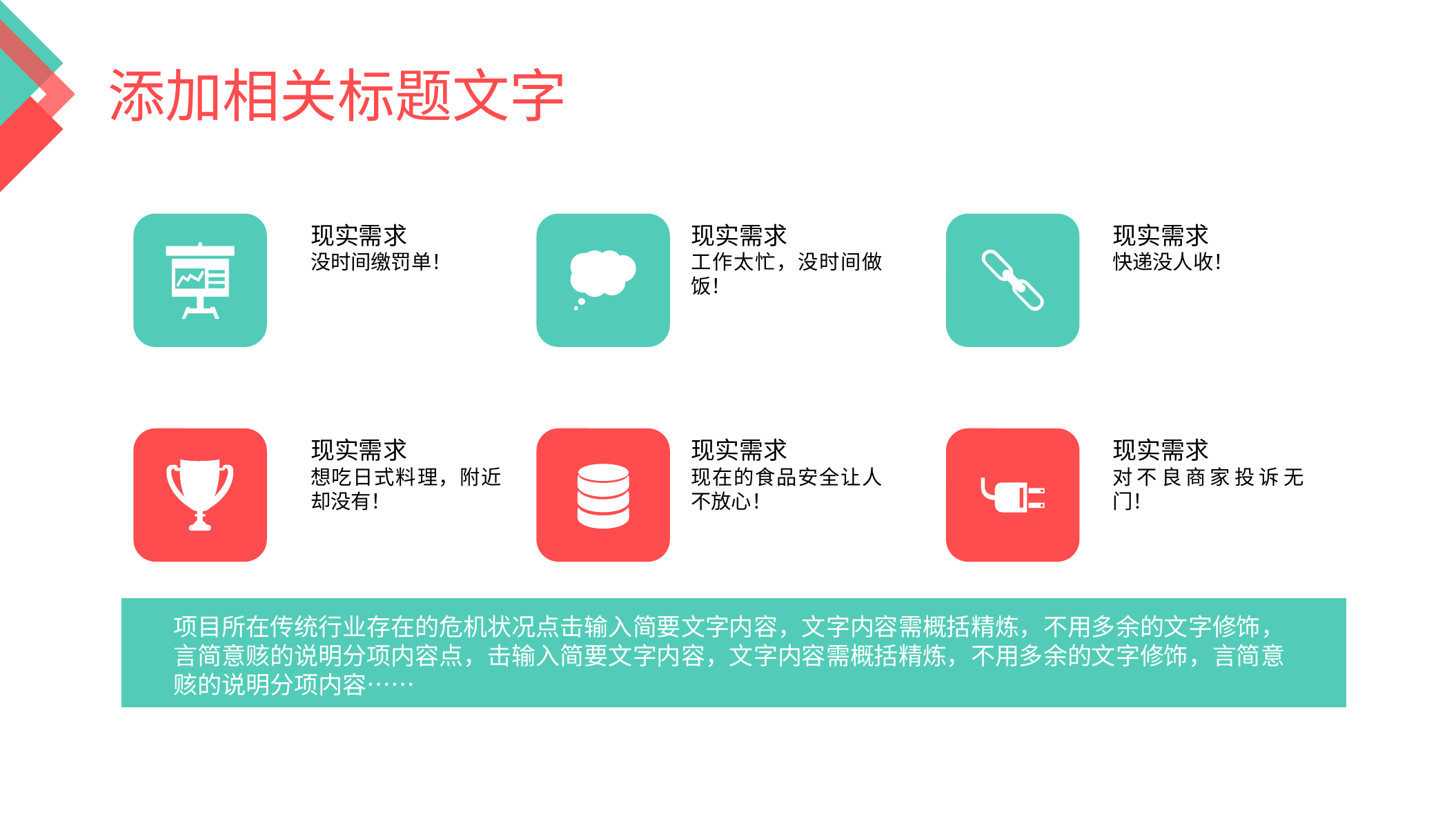

添加相关标题文字
现实需求
没时间缴罚单！
现实需求
快递没人收！
现实需求
工作太忙，没时间做饭！

现实需求
对不良商家投诉无门！
现实需求
想吃日式料理，附近却没有！
现实需求
现在的食品安全让人不放心！

项目所在传统行业存在的危机状况点击输入简要文字内容，文字内容需概括精炼，不用多余的文字修饰，言简意赅的说明分项内容点，击输入简要文字内容，文字内容需概括精炼，不用多余的文字修饰，言简意赅的说明分项内容……